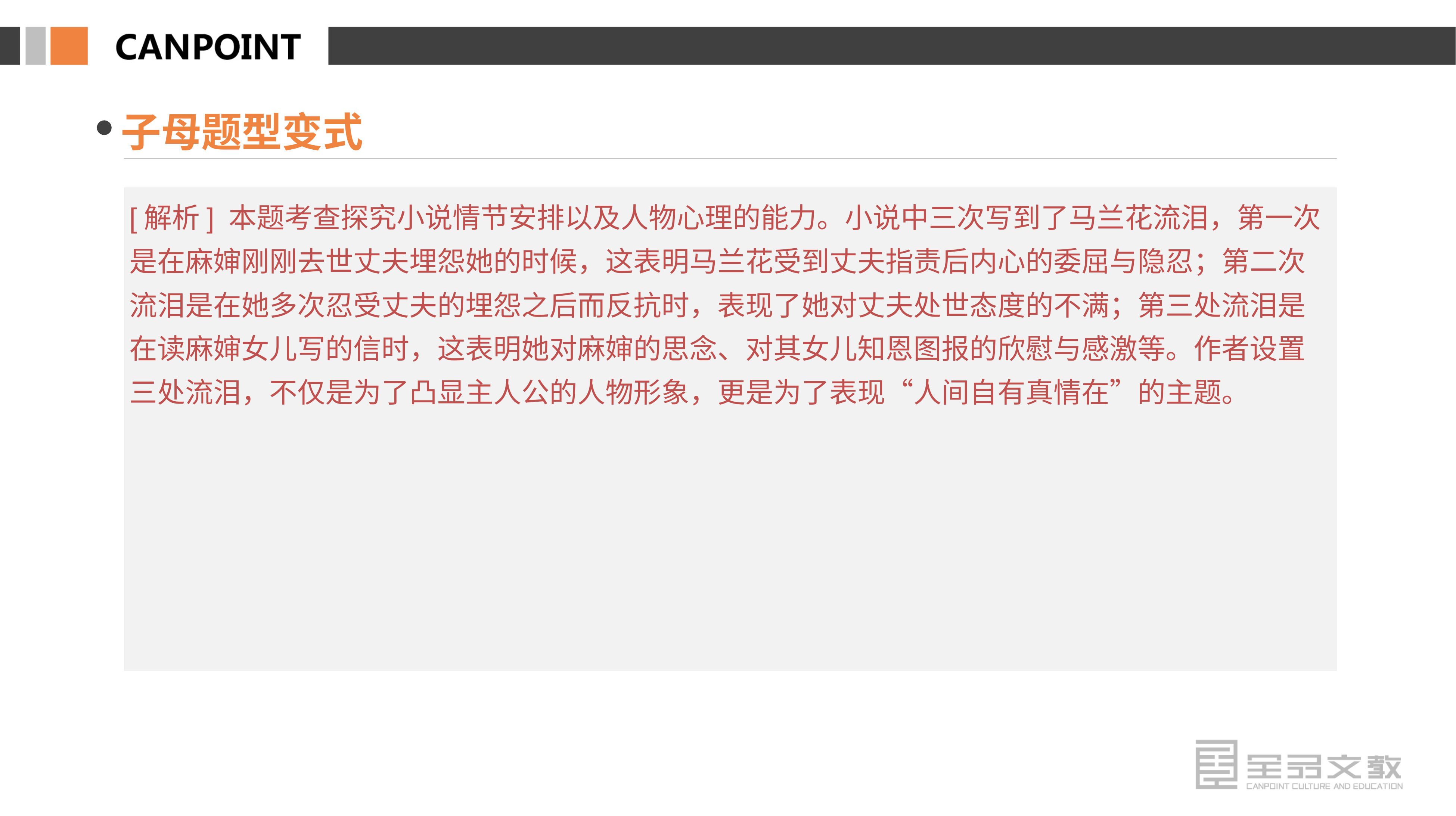

子母题型变式

[解析] 本题考查探究小说情节安排以及人物心理的能力。小说中三次写到了马兰花流泪，第一次是在麻婶刚刚去世丈夫埋怨她的时候，这表明马兰花受到丈夫指责后内心的委屈与隐忍；第二次流泪是在她多次忍受丈夫的埋怨之后而反抗时，表现了她对丈夫处世态度的不满；第三处流泪是在读麻婶女儿写的信时，这表明她对麻婶的思念、对其女儿知恩图报的欣慰与感激等。作者设置三处流泪，不仅是为了凸显主人公的人物形象，更是为了表现“人间自有真情在”的主题。